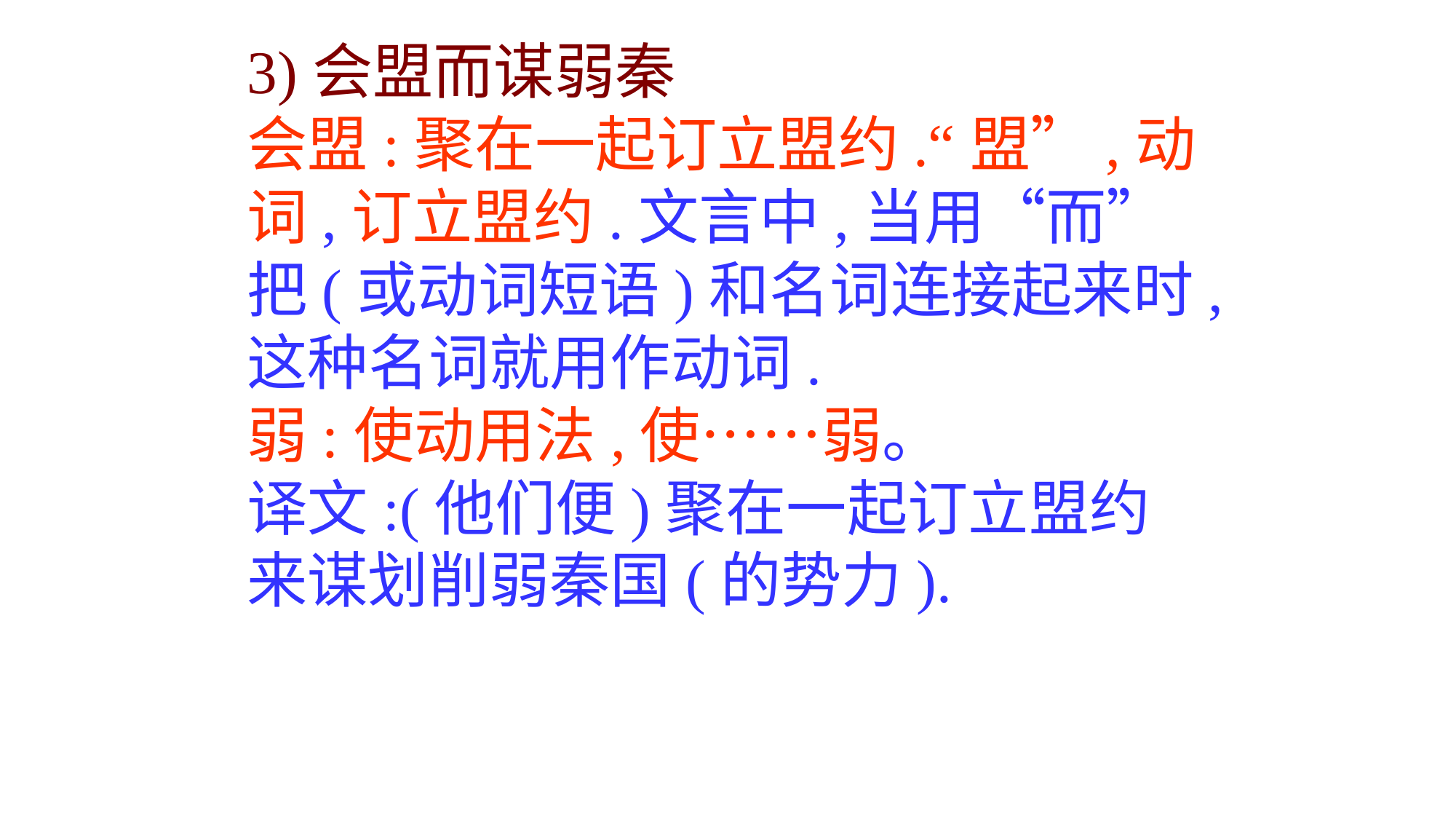

3)会盟而谋弱秦
会盟:聚在一起订立盟约.“盟”,动词,订立盟约.文言中,当用“而”把(或动词短语)和名词连接起来时,这种名词就用作动词.
弱:使动用法,使……弱。
译文:(他们便)聚在一起订立盟约来谋划削弱秦国(的势力).